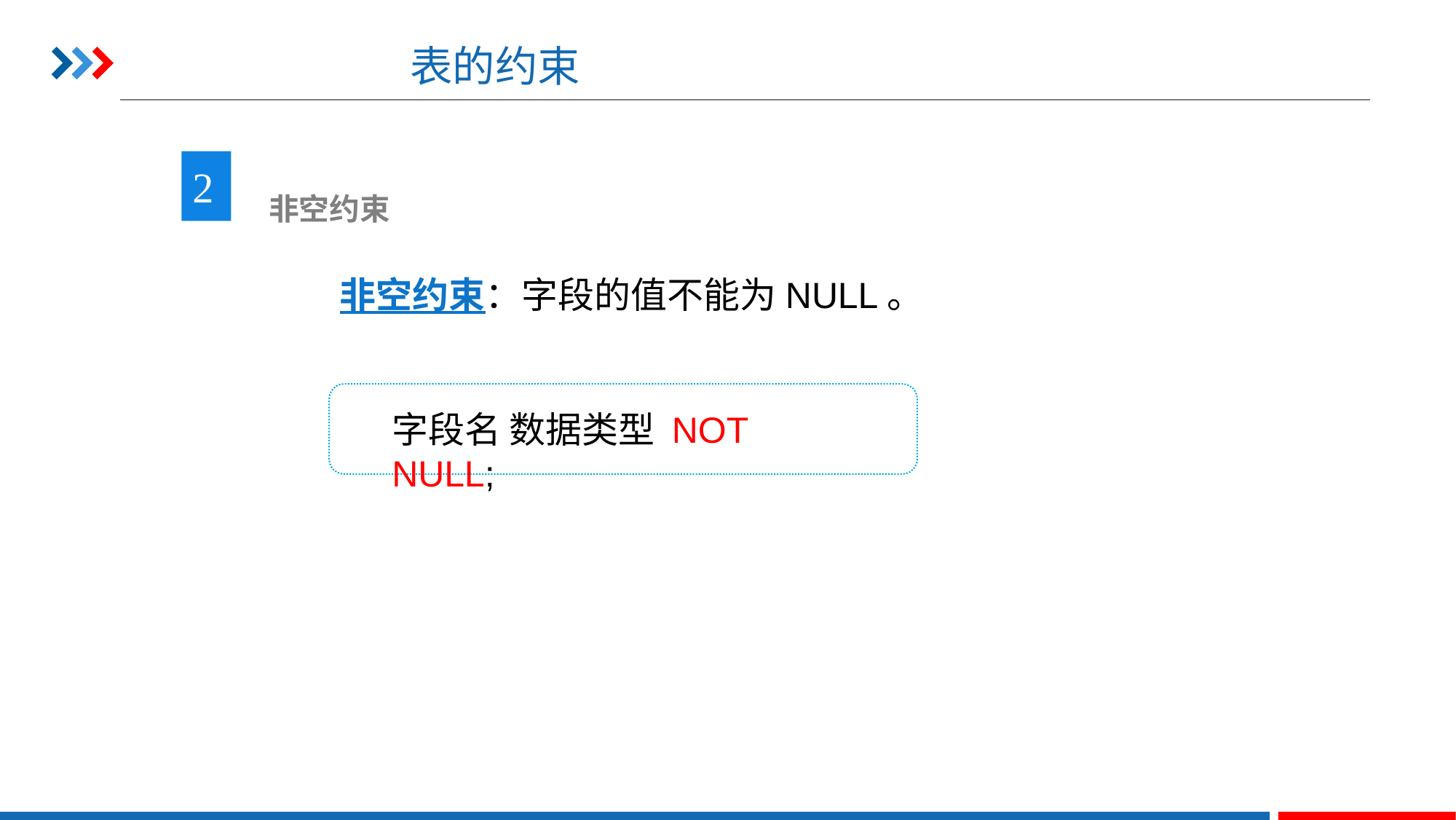

# 表的约束

2
  非空约束
非空约束：字段的值不能为NULL。

字段名 数据类型 NOT NULL;